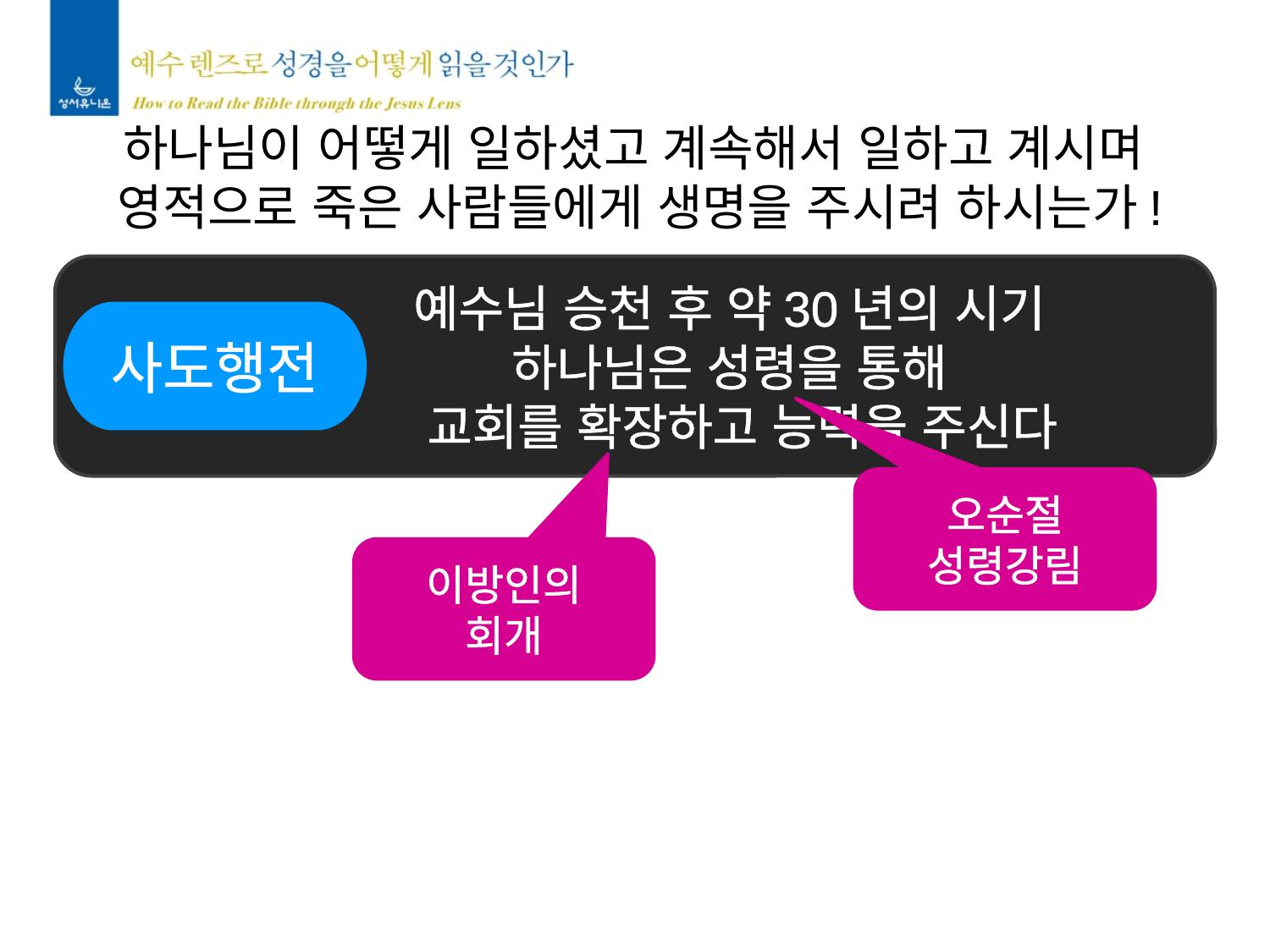

하나님이 어떻게 일하셨고 계속해서 일하고 계시며
영적으로 죽은 사람들에게 생명을 주시려 하시는가!

예수님 승천 후 약30년의 시기
하나님은 성령을 통해
 교회를 확장하고 능력을 주신다
사도행전
오순절
성령강림
이방인의
회개